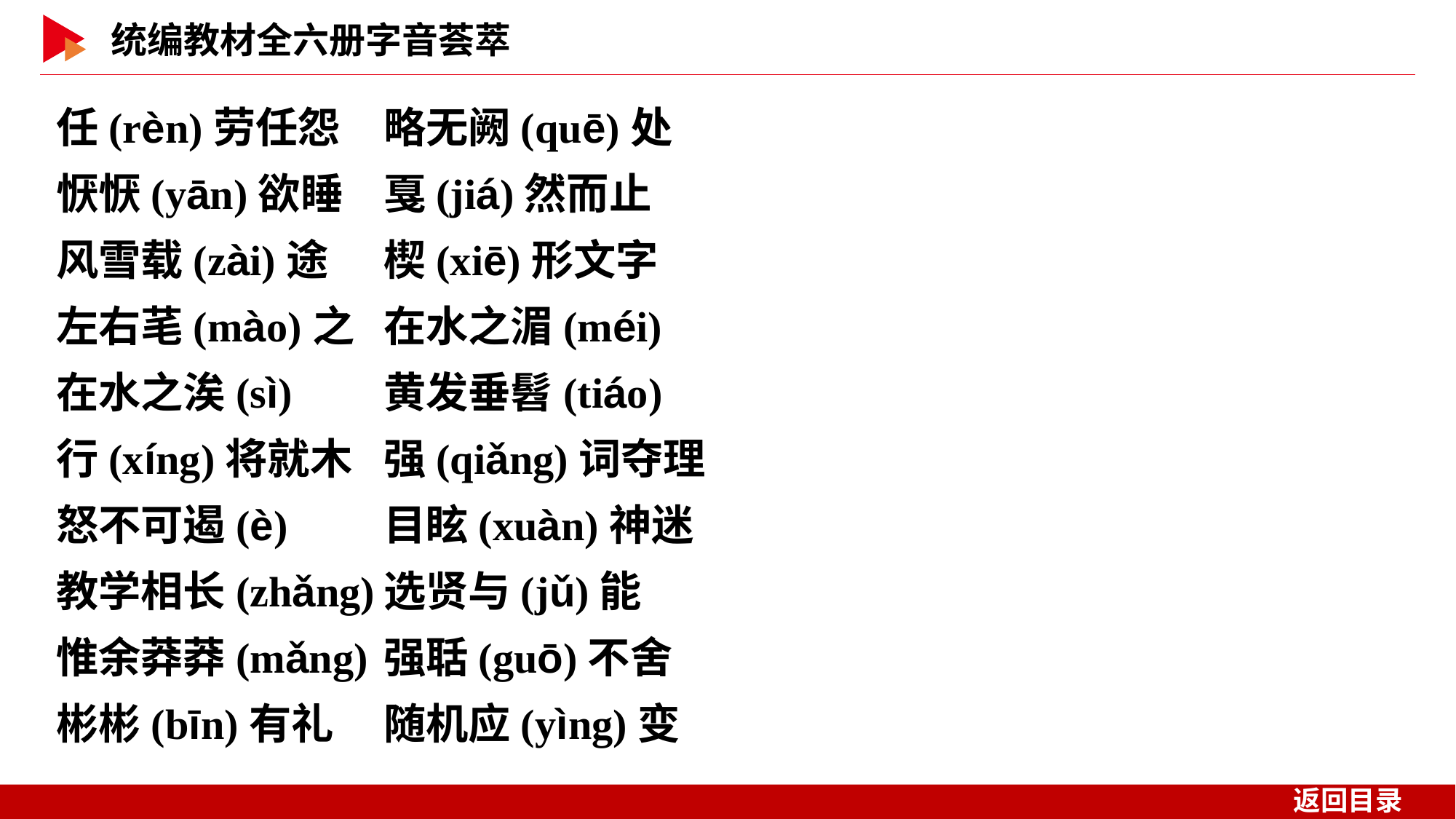

任(rèn)劳任怨	略无阙(quē)处
恹恹(yān)欲睡	戛(jiá)然而止
风雪载(zài)途	楔(xiē)形文字
左右芼(mào)之	在水之湄(méi)
在水之涘(sì)	黄发垂髫(tiáo)
行(xíng)将就木	强(qiǎng)词夺理
怒不可遏(è)	目眩(xuàn)神迷
教学相长(zhǎng)	选贤与(jǔ)能
惟余莽莽(mǎng)	强聒(guō)不舍
彬彬(bīn)有礼	随机应(yìng)变